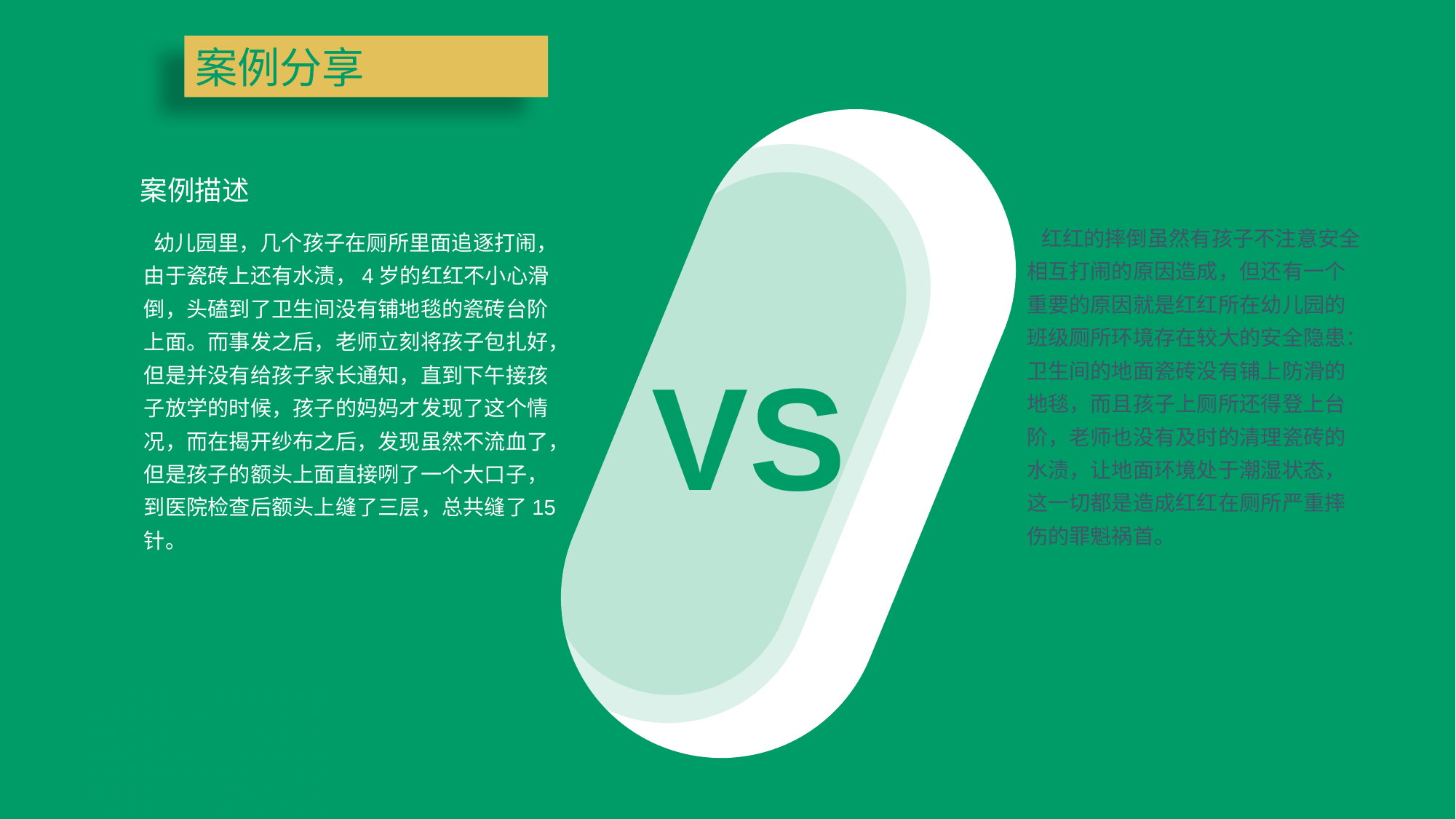

案例分享

案例描述
案例分析
  红红的摔倒虽然有孩子不注意安全相互打闹的原因造成，但还有一个重要的原因就是红红所在幼儿园的班级厕所环境存在较大的安全隐患：卫生间的地面瓷砖没有铺上防滑的地毯，而且孩子上厕所还得登上台阶，老师也没有及时的清理瓷砖的水渍，让地面环境处于潮湿状态，这一切都是造成红红在厕所严重摔伤的罪魁祸首。
 幼儿园里，几个孩子在厕所里面追逐打闹，由于瓷砖上还有水渍，4岁的红红不小心滑倒，头磕到了卫生间没有铺地毯的瓷砖台阶上面。而事发之后，老师立刻将孩子包扎好，但是并没有给孩子家长通知，直到下午接孩子放学的时候，孩子的妈妈才发现了这个情况，而在揭开纱布之后，发现虽然不流血了，但是孩子的额头上面直接咧了一个大口子，到医院检查后额头上缝了三层，总共缝了15针。

VS